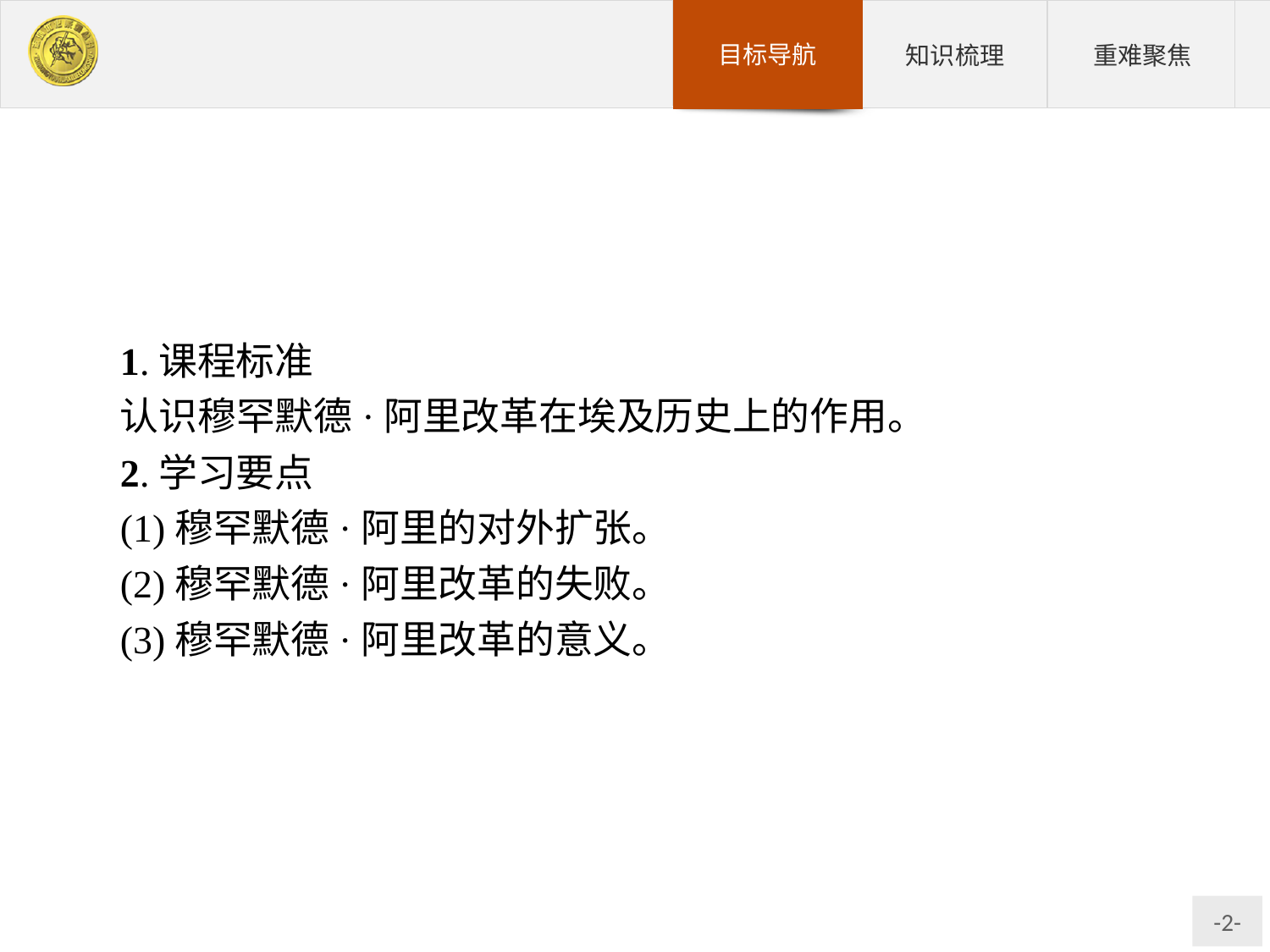

1.课程标准
认识穆罕默德·阿里改革在埃及历史上的作用。
2.学习要点
(1)穆罕默德·阿里的对外扩张。
(2)穆罕默德·阿里改革的失败。
(3)穆罕默德·阿里改革的意义。